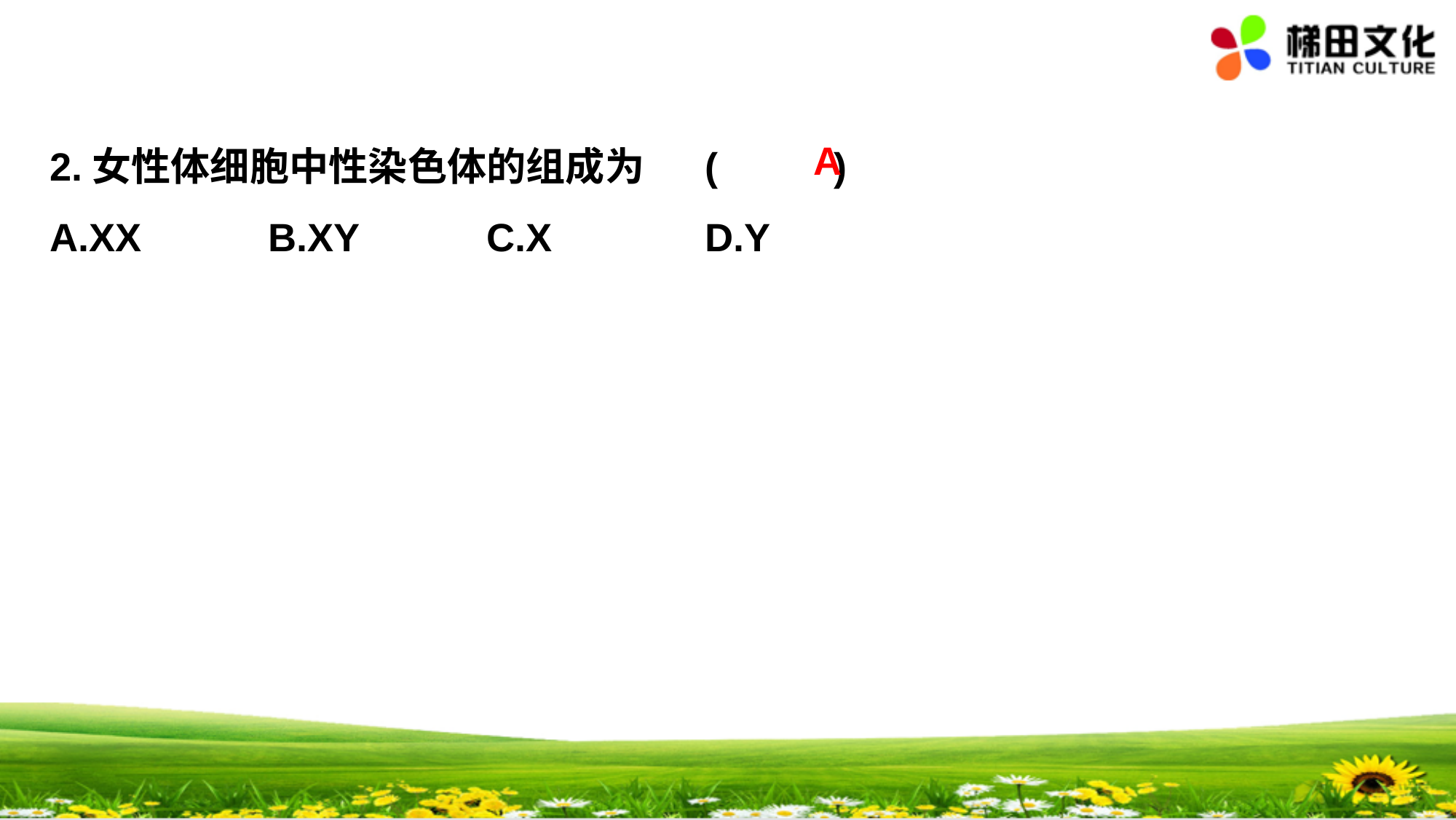

A
2.女性体细胞中性染色体的组成为	(　  　)
A.XX		B.XY		C.X		D.Y